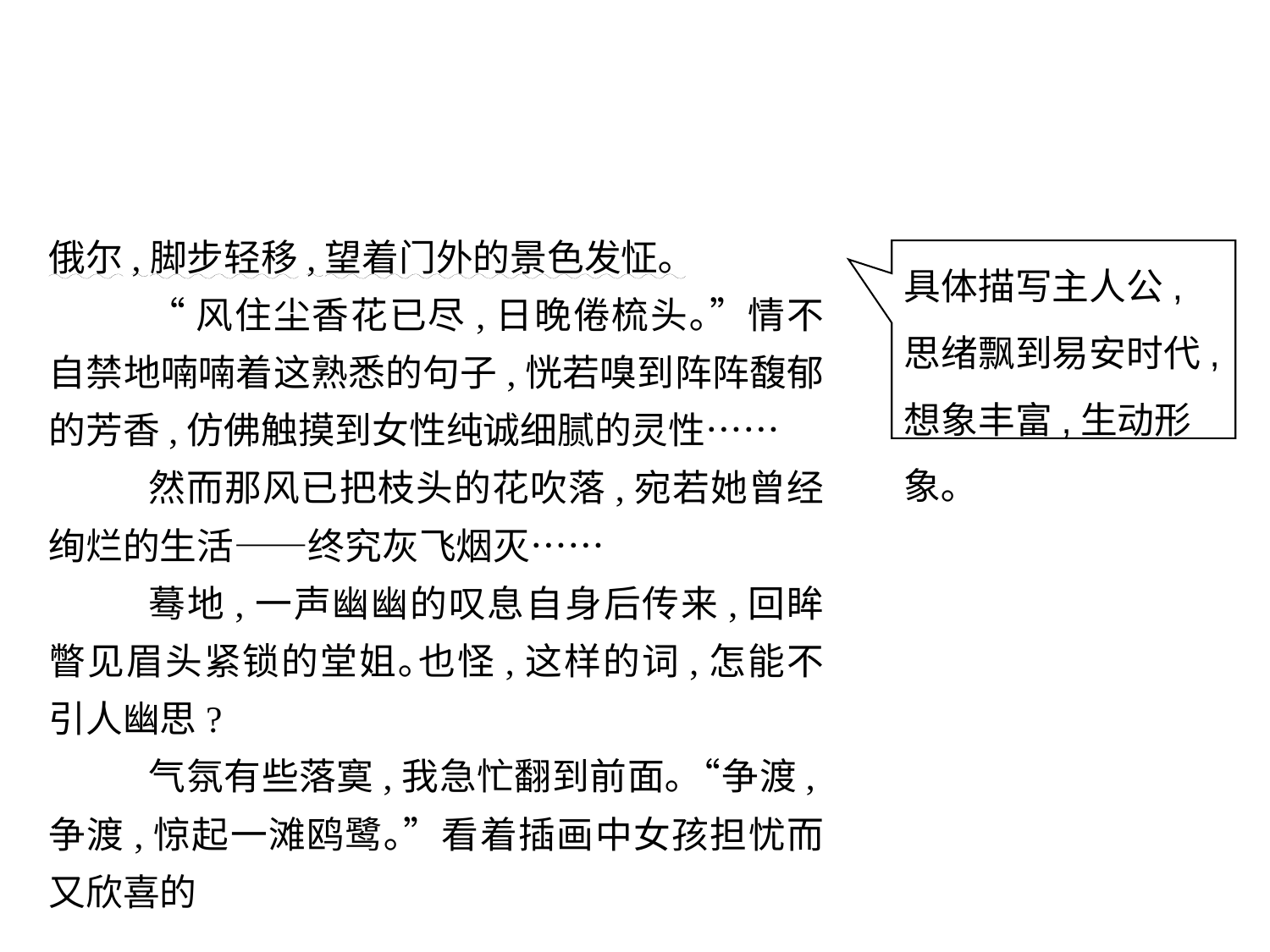

俄尔,脚步轻移,望着门外的景色发怔｡
“风住尘香花已尽,日晚倦梳头｡”情不自禁地喃喃着这熟悉的句子,恍若嗅到阵阵馥郁的芳香,仿佛触摸到女性纯诚细腻的灵性……
然而那风已把枝头的花吹落,宛若她曾经绚烂的生活——终究灰飞烟灭……
蓦地,一声幽幽的叹息自身后传来,回眸瞥见眉头紧锁的堂姐｡也怪,这样的词,怎能不引人幽思?
气氛有些落寞,我急忙翻到前面｡“争渡,争渡,惊起一滩鸥鹭｡”看着插画中女孩担忧而又欣喜的
具体描写主人公,思绪飘到易安时代,想象丰富,生动形象｡